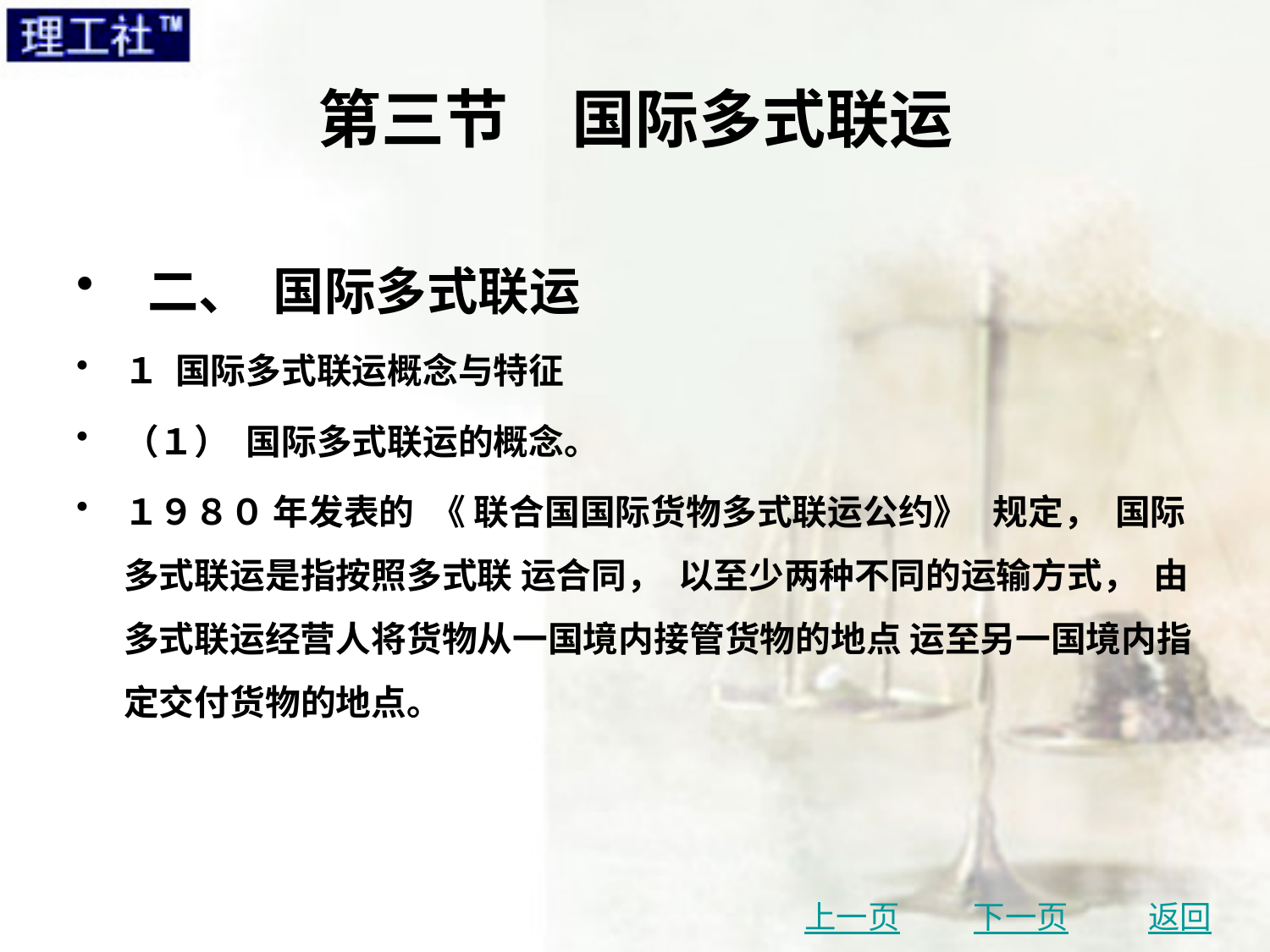

# 第三节　国际多式联运
 二、  国际多式联运
１  国际多式联运概念与特征
（１）  国际多式联运的概念。
１９８０ 年发表的  《 联合国国际货物多式联运公约》   规定，  国际多式联运是指按照多式联 运合同，  以至少两种不同的运输方式，  由多式联运经营人将货物从一国境内接管货物的地点 运至另一国境内指定交付货物的地点。
上一页
下一页
返回